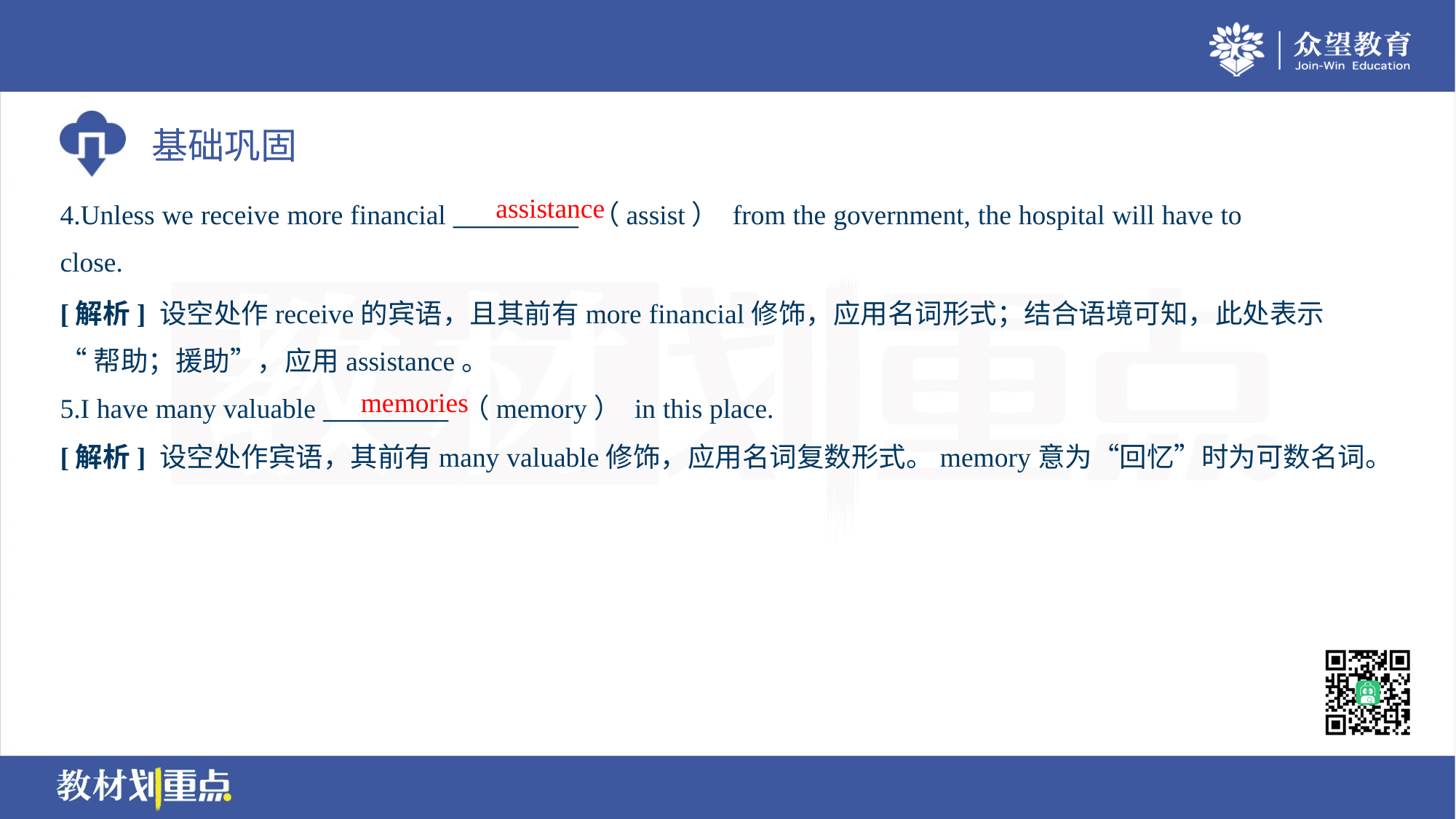

assistance
4.Unless we receive more financial __________ （assist） from the government, the hospital will have to
close.
[解析] 设空处作receive的宾语，且其前有more financial修饰，应用名词形式；结合语境可知，此处表示
“帮助；援助”，应用assistance。
memories
5.I have many valuable __________ （memory） in this place.
[解析] 设空处作宾语，其前有many valuable修饰，应用名词复数形式。memory意为“回忆”时为可数名词。